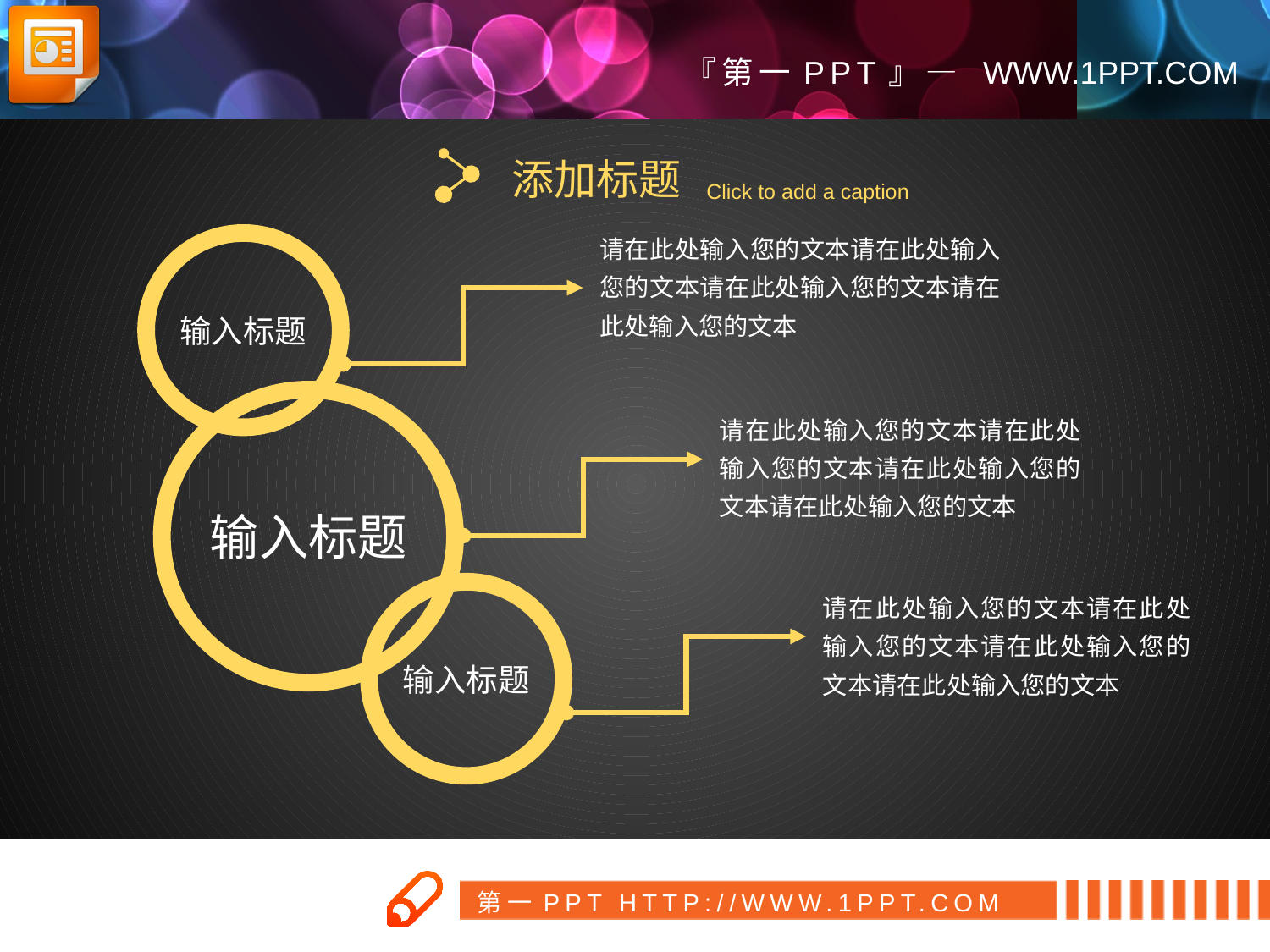

添加标题

Click to add a caption
请在此处输入您的文本请在此处输入您的文本请在此处输入您的文本请在此处输入您的文本
输入标题
请在此处输入您的文本请在此处输入您的文本请在此处输入您的文本请在此处输入您的文本
输入标题
请在此处输入您的文本请在此处输入您的文本请在此处输入您的文本请在此处输入您的文本
输入标题